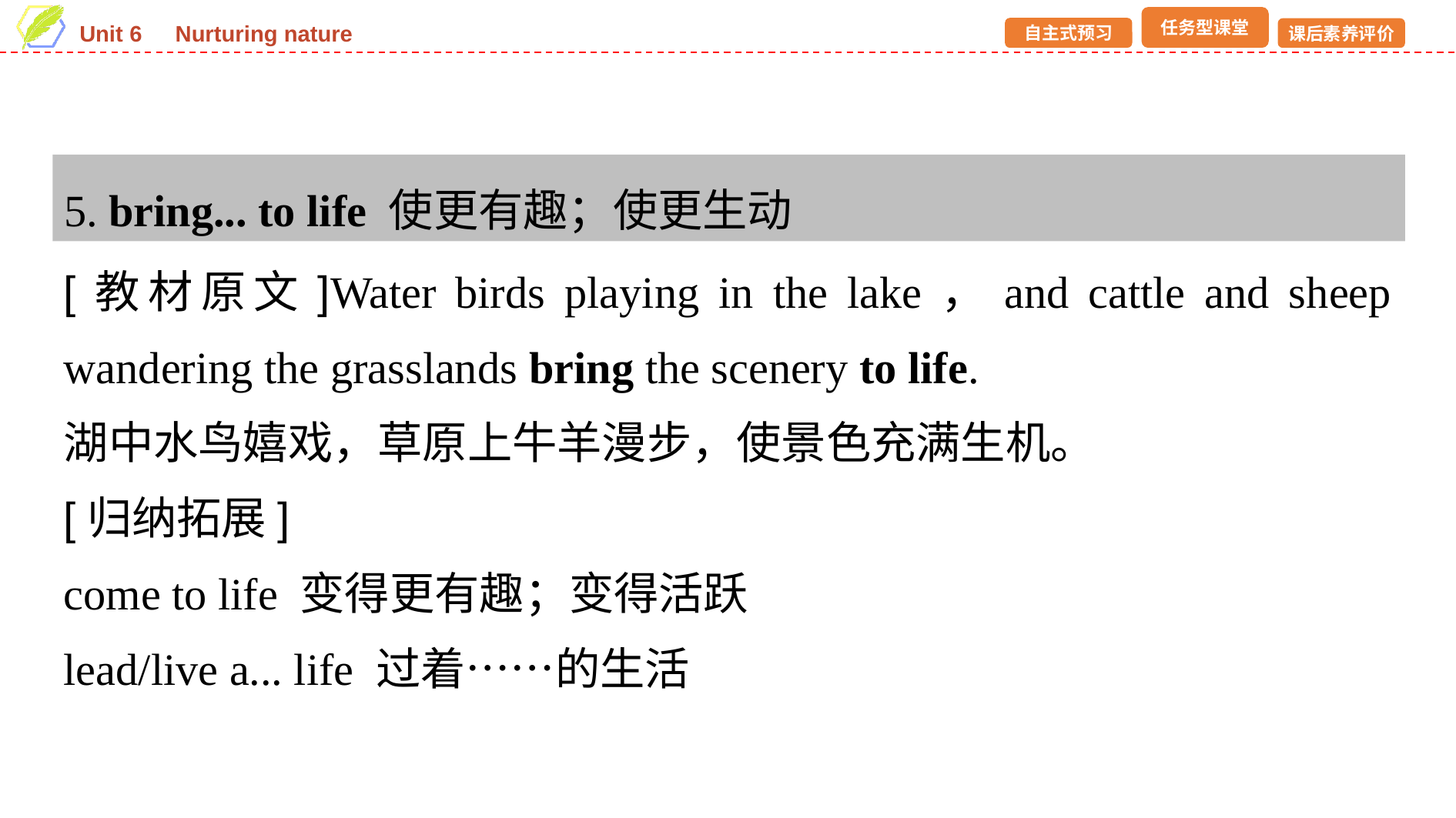

5. bring... to life 使更有趣；使更生动
[教材原文]Water birds playing in the lake，and cattle and sheep wandering the grasslands bring the scenery to life.
湖中水鸟嬉戏，草原上牛羊漫步，使景色充满生机。
[归纳拓展]
come to life 变得更有趣；变得活跃
lead/live a... life 过着……的生活